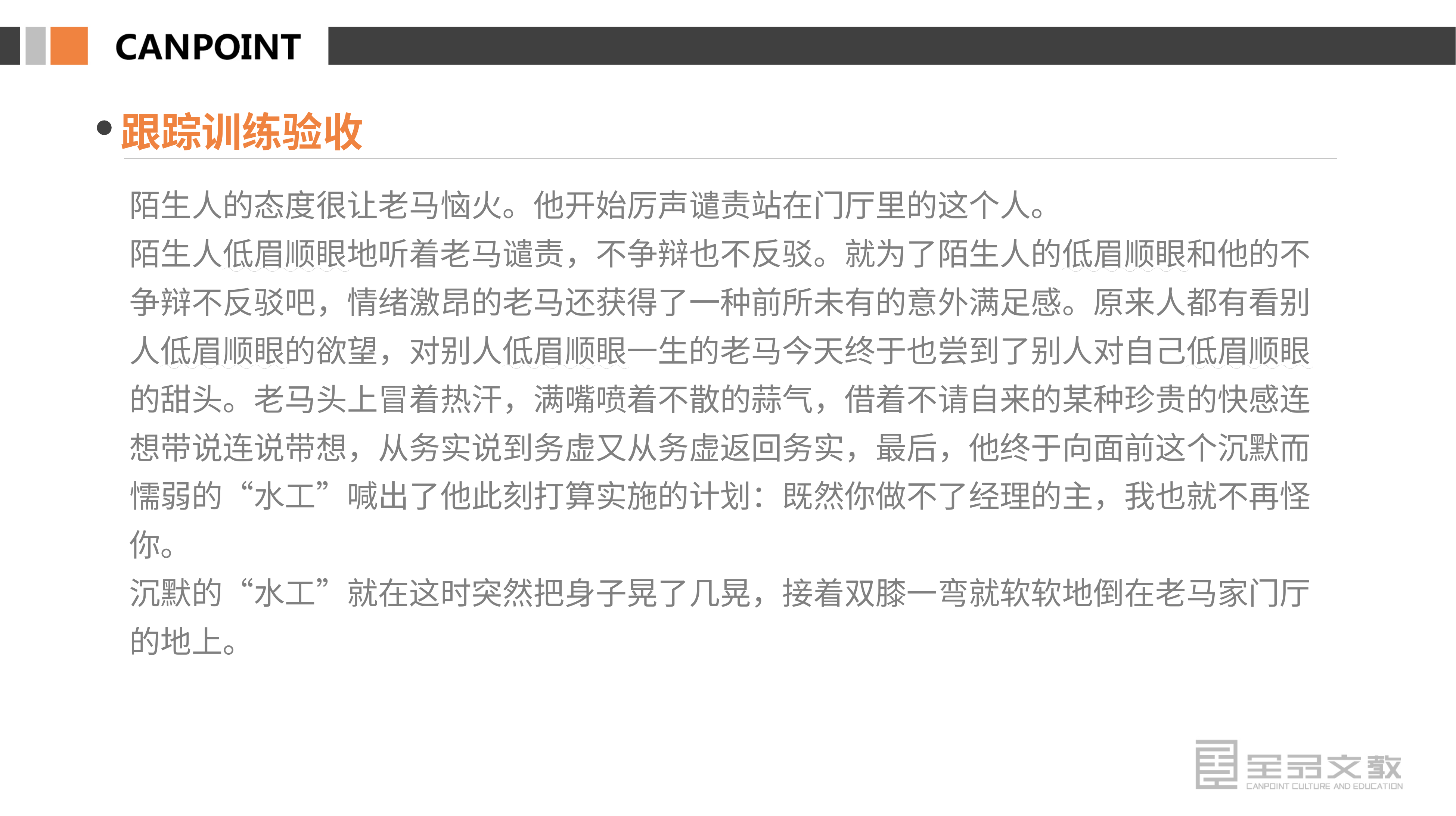

跟踪训练验收

陌生人的态度很让老马恼火。他开始厉声谴责站在门厅里的这个人。
陌生人低眉顺眼地听着老马谴责，不争辩也不反驳。就为了陌生人的低眉顺眼和他的不争辩不反驳吧，情绪激昂的老马还获得了一种前所未有的意外满足感。原来人都有看别人低眉顺眼的欲望，对别人低眉顺眼一生的老马今天终于也尝到了别人对自己低眉顺眼的甜头。老马头上冒着热汗，满嘴喷着不散的蒜气，借着不请自来的某种珍贵的快感连想带说连说带想，从务实说到务虚又从务虚返回务实，最后，他终于向面前这个沉默而懦弱的“水工”喊出了他此刻打算实施的计划：既然你做不了经理的主，我也就不再怪你。
沉默的“水工”就在这时突然把身子晃了几晃，接着双膝一弯就软软地倒在老马家门厅的地上。